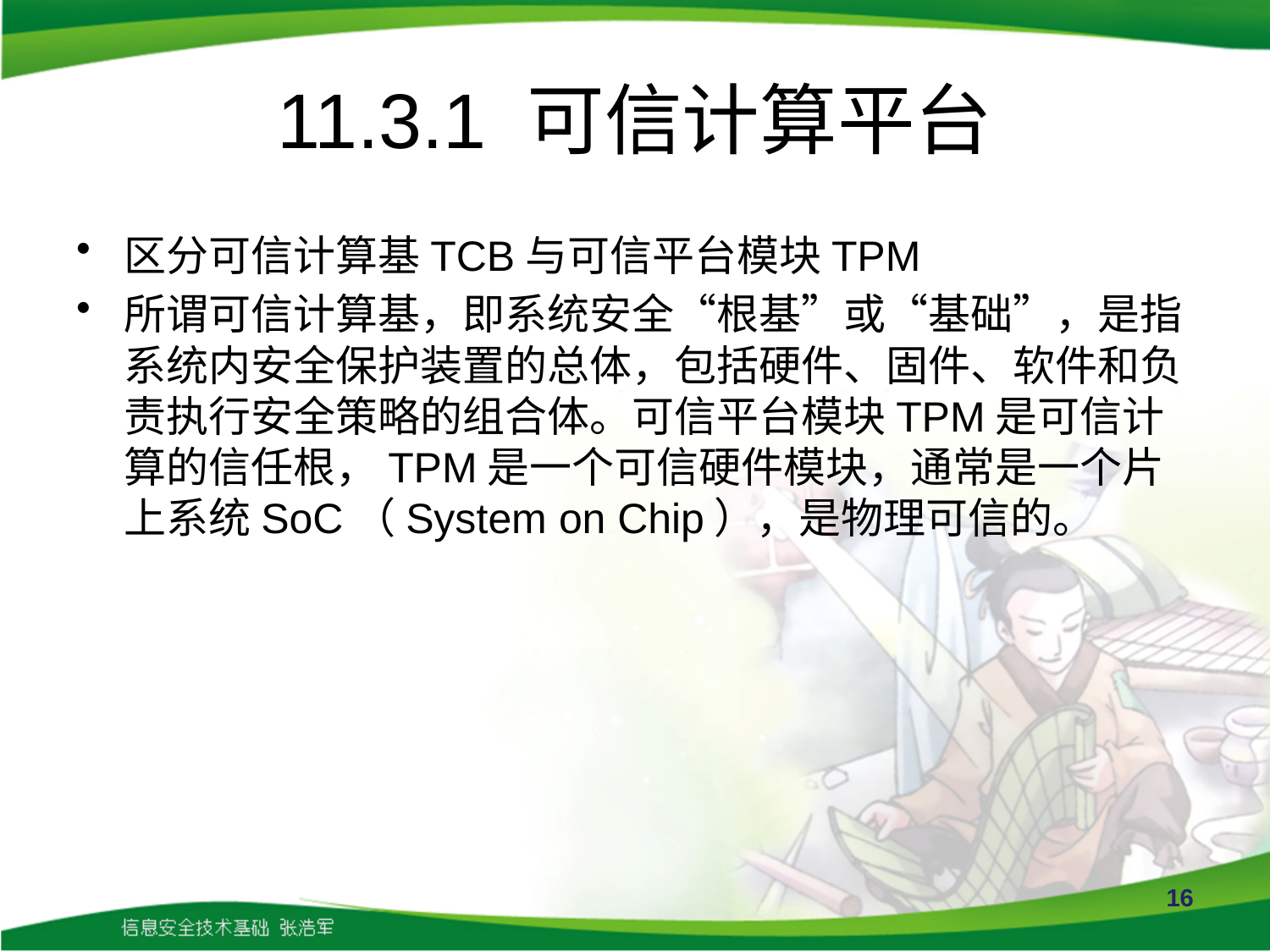

# 11.3.1 可信计算平台
区分可信计算基TCB与可信平台模块TPM
所谓可信计算基，即系统安全“根基”或“基础”，是指系统内安全保护装置的总体，包括硬件、固件、软件和负责执行安全策略的组合体。可信平台模块TPM是可信计算的信任根，TPM是一个可信硬件模块，通常是一个片上系统SoC（System on Chip），是物理可信的。
16